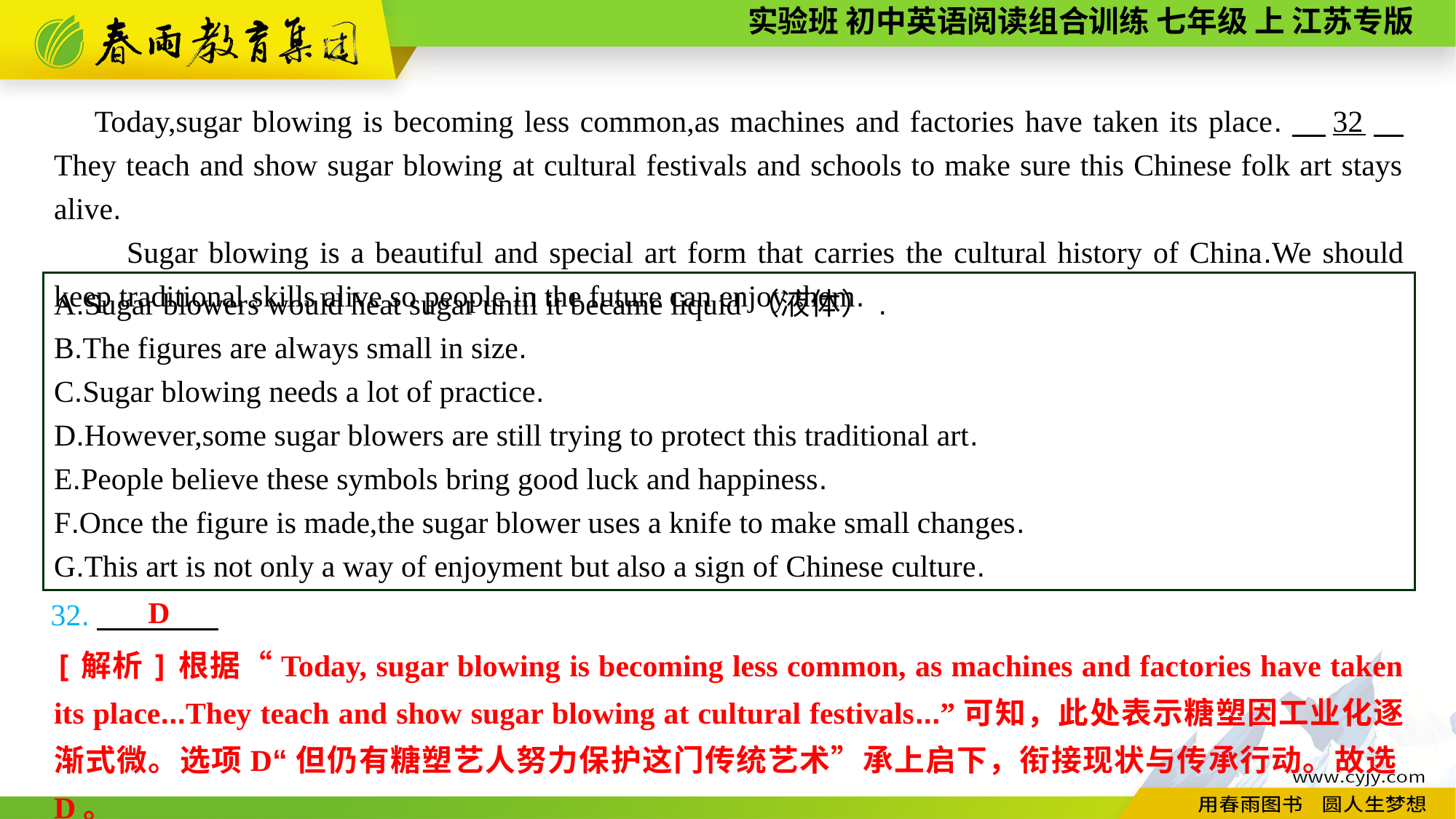

Today,sugar blowing is becoming less common,as machines and factories have taken its place.　32　 They teach and show sugar blowing at cultural festivals and schools to make sure this Chinese folk art stays alive.
Sugar blowing is a beautiful and special art form that carries the cultural history of China.We should keep traditional skills alive so people in the future can enjoy them.
A.Sugar blowers would heat sugar until it became liquid（液体）.
B.The figures are always small in size.
C.Sugar blowing needs a lot of practice.
D.However,some sugar blowers are still trying to protect this traditional art.
E.People believe these symbols bring good luck and happiness.
F.Once the figure is made,the sugar blower uses a knife to make small changes.
G.This art is not only a way of enjoyment but also a sign of Chinese culture.

D
32.
[解析]根据“Today, sugar blowing is becoming less common, as machines and factories have taken its place...They teach and show sugar blowing at cultural festivals...”可知，此处表示糖塑因工业化逐渐式微。选项D“但仍有糖塑艺人努力保护这门传统艺术”承上启下，衔接现状与传承行动。故选D。